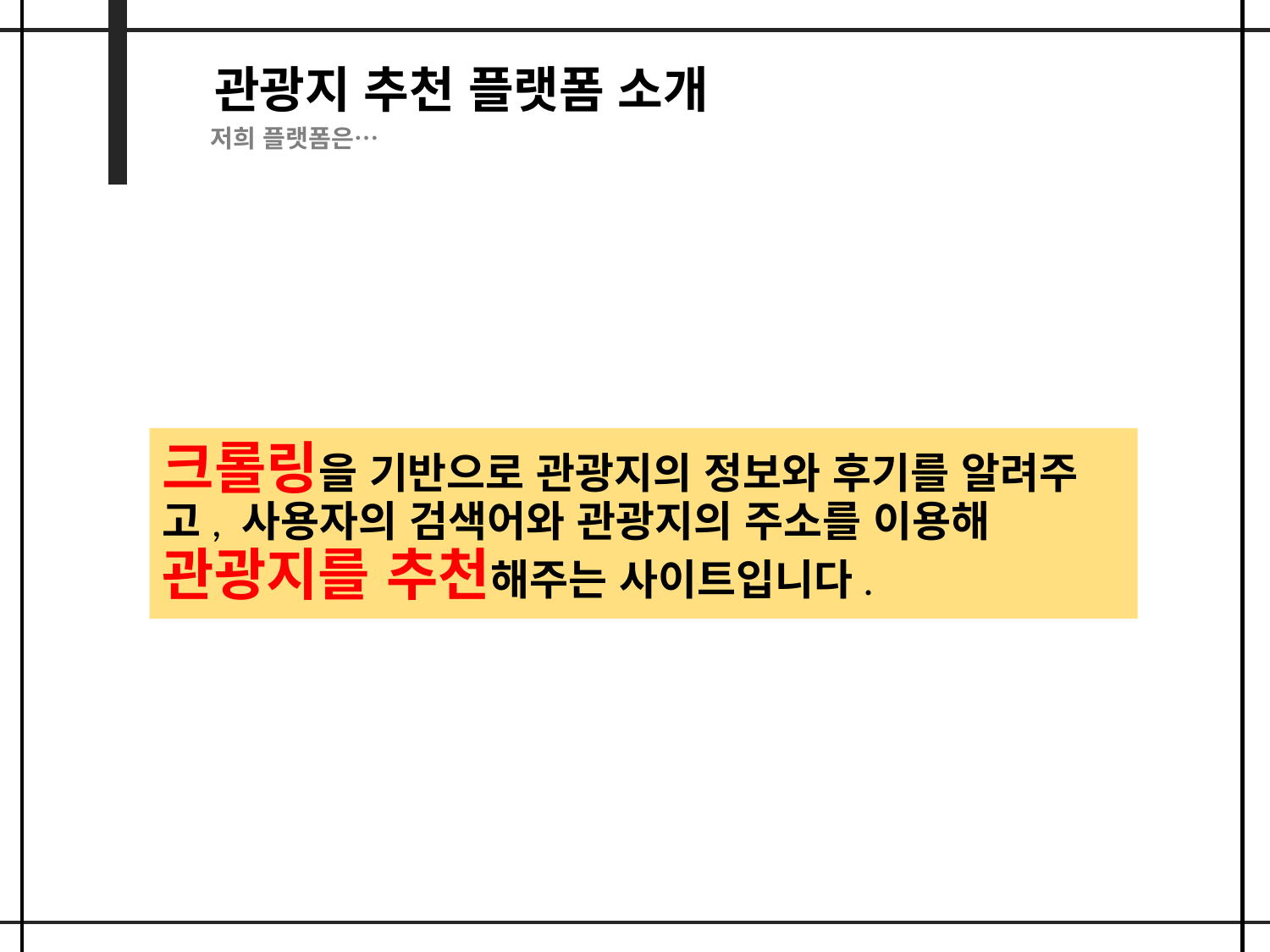

관광지 추천 플랫폼 소개
저희 플랫폼은…
크롤링을 기반으로 관광지의 정보와 후기를 알려주고, 사용자의 검색어와 관광지의 주소를 이용해 관광지를 추천해주는 사이트입니다.